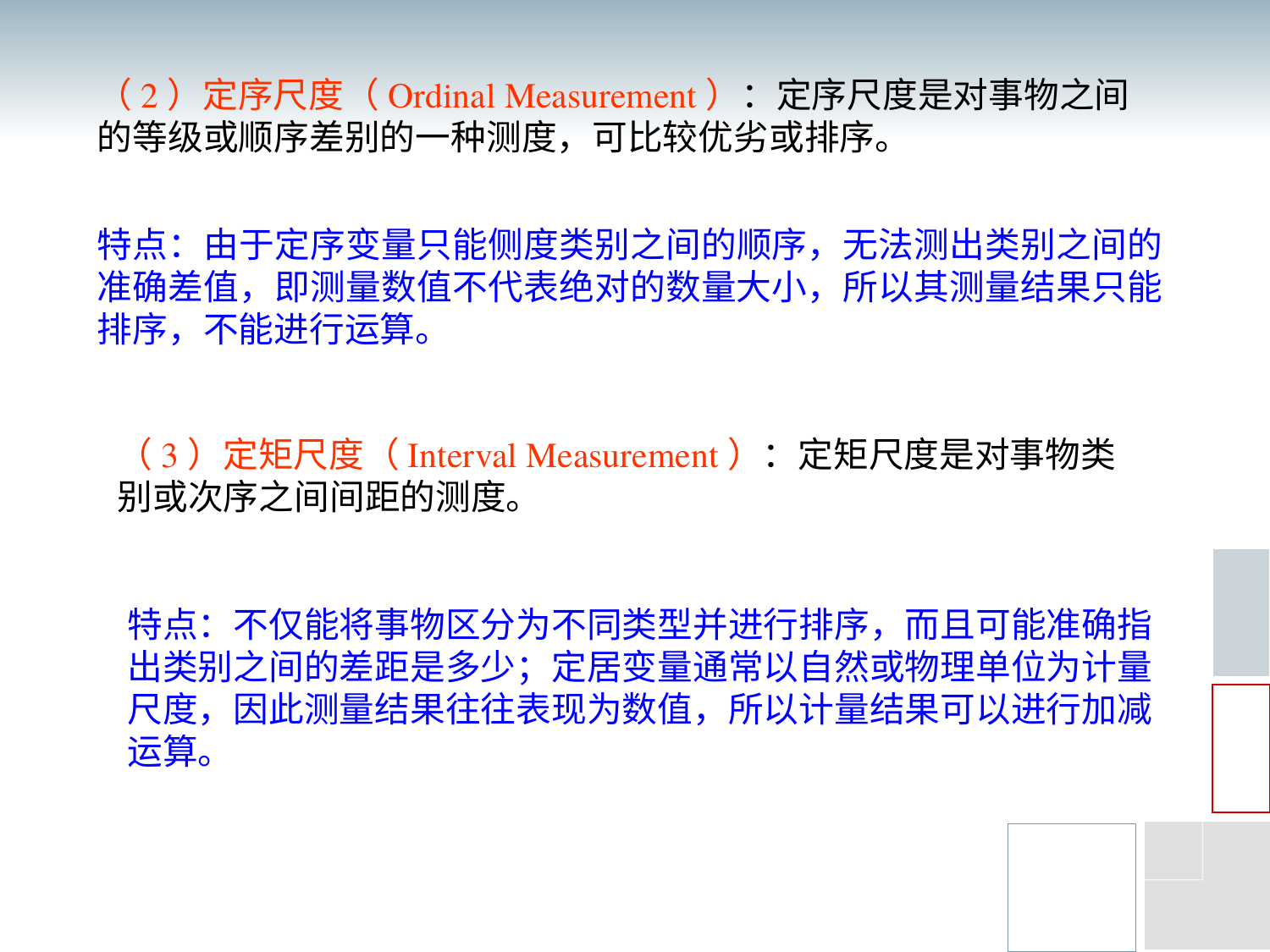

（2）定序尺度（Ordinal Measurement）：定序尺度是对事物之间的等级或顺序差别的一种测度，可比较优劣或排序。
特点：由于定序变量只能侧度类别之间的顺序，无法测出类别之间的准确差值，即测量数值不代表绝对的数量大小，所以其测量结果只能排序，不能进行运算。
（3）定矩尺度（Interval Measurement）：定矩尺度是对事物类别或次序之间间距的测度。
特点：不仅能将事物区分为不同类型并进行排序，而且可能准确指出类别之间的差距是多少；定居变量通常以自然或物理单位为计量尺度，因此测量结果往往表现为数值，所以计量结果可以进行加减运算。